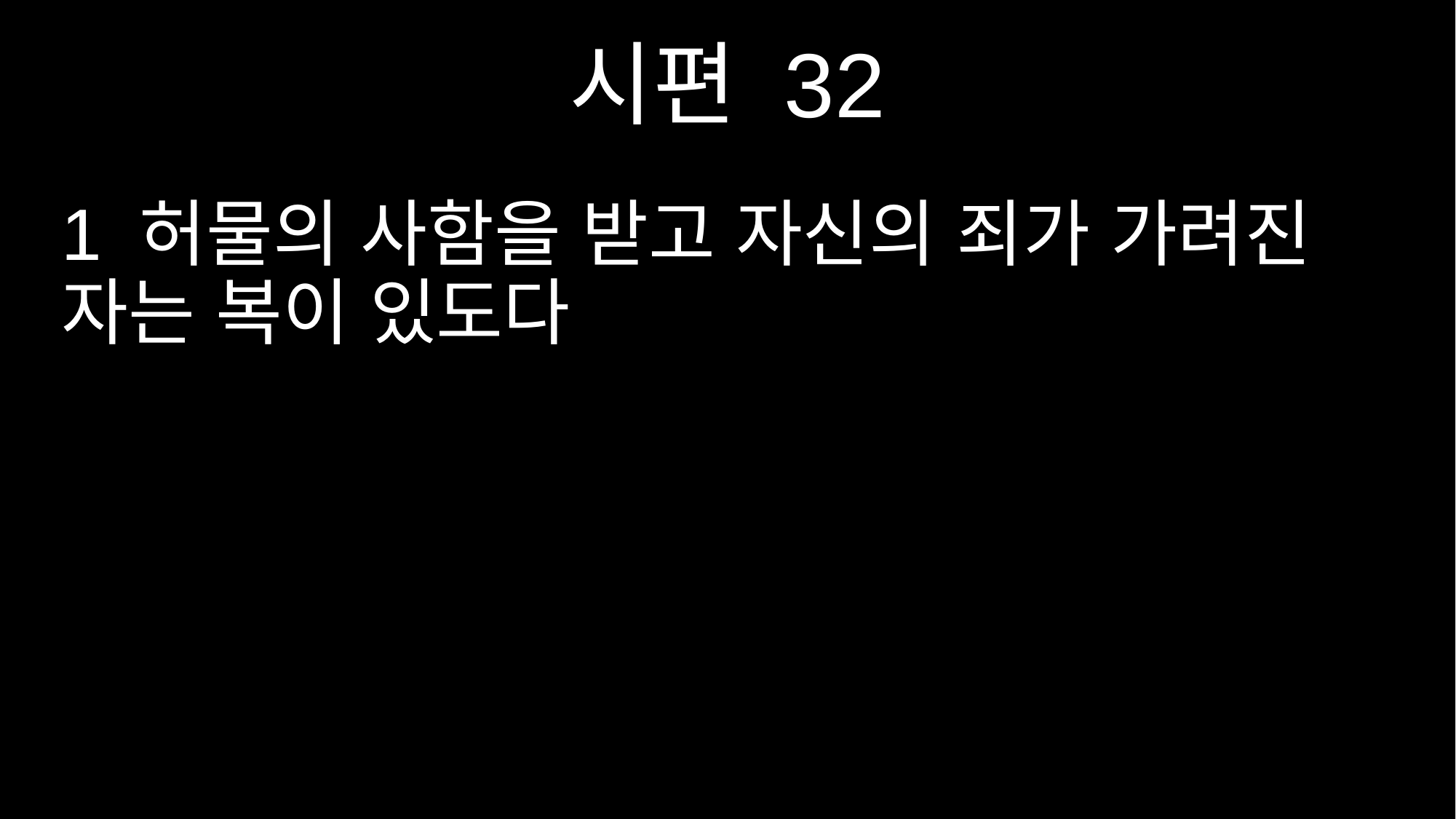

시편 32
1 허물의 사함을 받고 자신의 죄가 가려진 자는 복이 있도다